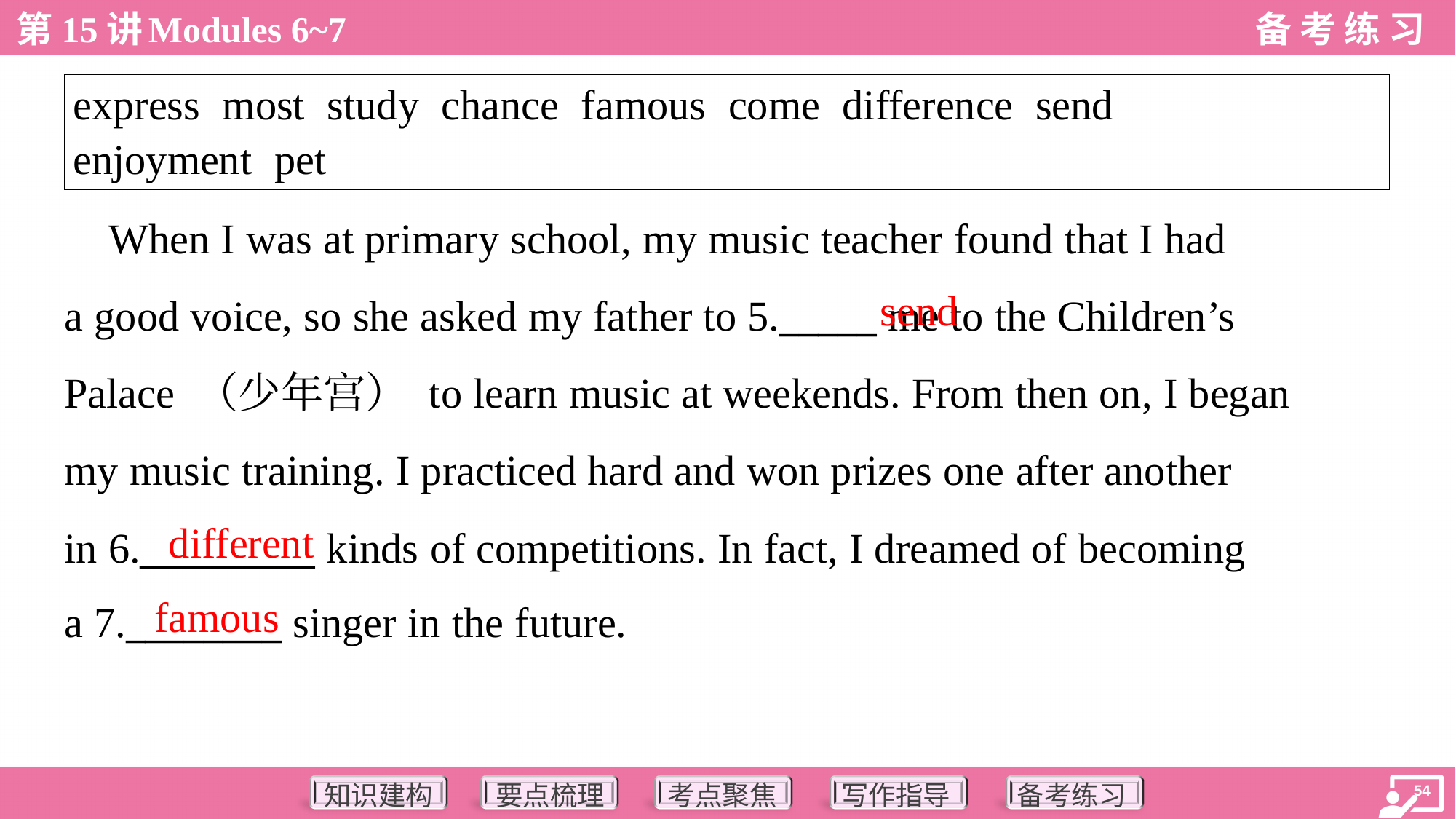

| express most study chance famous come difference send enjoyment pet |
| --- |
    When I was at primary school, my music teacher found that I had
a good voice, so she asked my father to 5._____ me to the Children’s
Palace （少年宫） to learn music at weekends. From then on, I began
my music training. I practiced hard and won prizes one after another
in 6._________ kinds of competitions. In fact, I dreamed of becoming
a 7.________ singer in the future.
send
different
famous